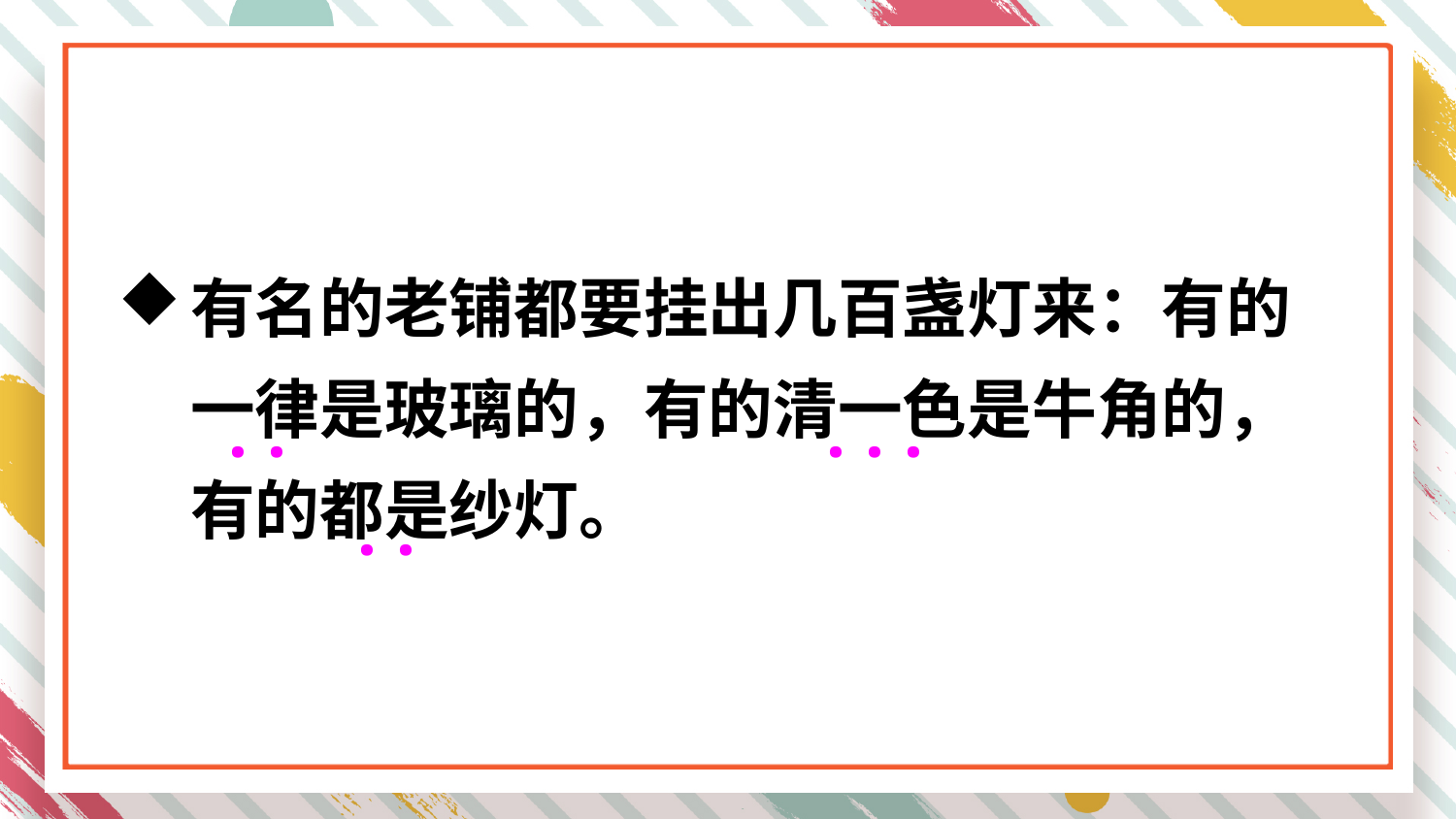

有名的老铺都要挂出几百盏灯来：有的一律是玻璃的，有的清一色是牛角的，有的都是纱灯。
···
··
··